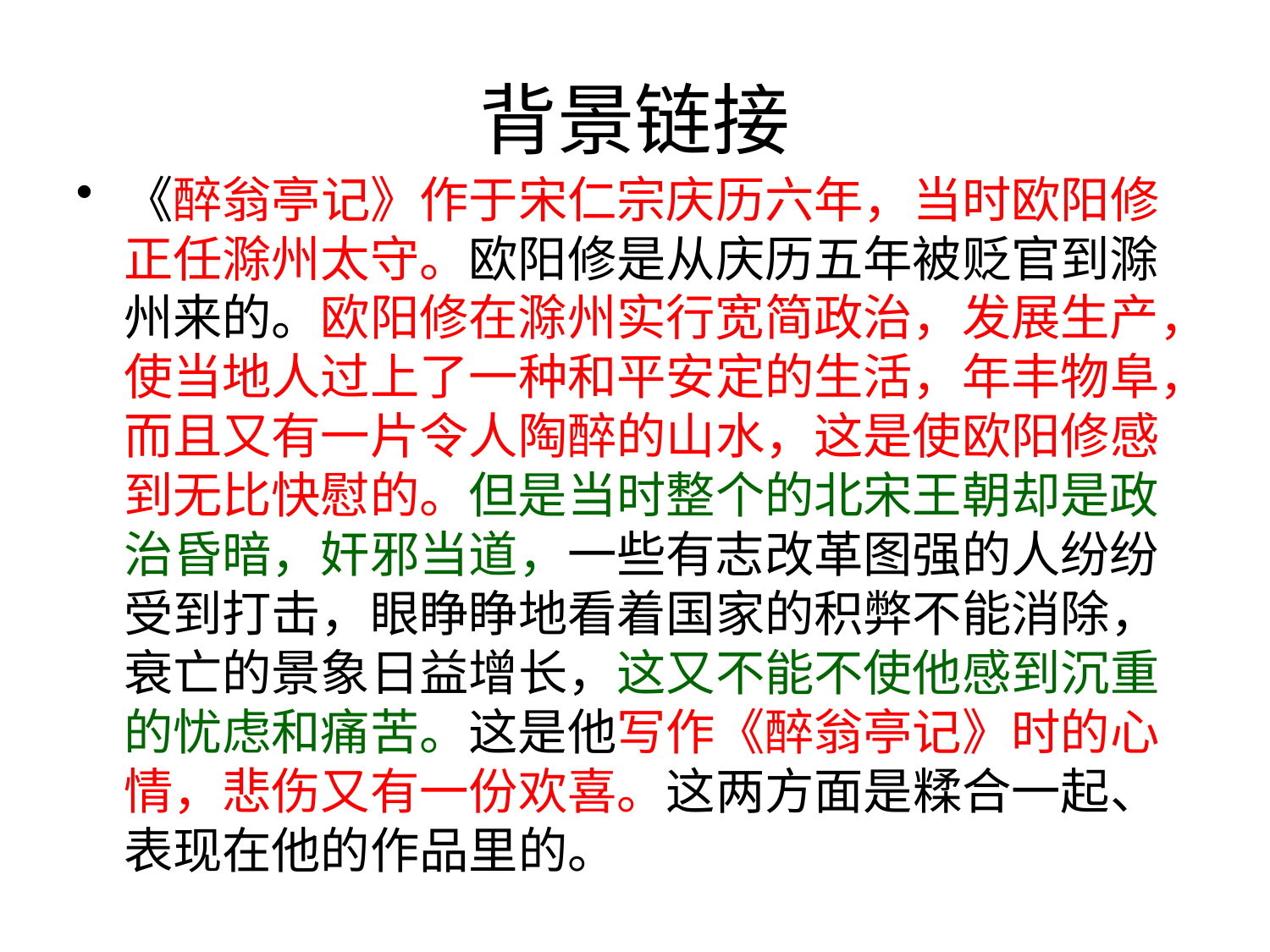

# 背景链接
《醉翁亭记》作于宋仁宗庆历六年，当时欧阳修正任滁州太守。欧阳修是从庆历五年被贬官到滁州来的。欧阳修在滁州实行宽简政治，发展生产，使当地人过上了一种和平安定的生活，年丰物阜，而且又有一片令人陶醉的山水，这是使欧阳修感到无比快慰的。但是当时整个的北宋王朝却是政治昏暗，奸邪当道，一些有志改革图强的人纷纷受到打击，眼睁睁地看着国家的积弊不能消除，衰亡的景象日益增长，这又不能不使他感到沉重的忧虑和痛苦。这是他写作《醉翁亭记》时的心情，悲伤又有一份欢喜。这两方面是糅合一起、表现在他的作品里的。